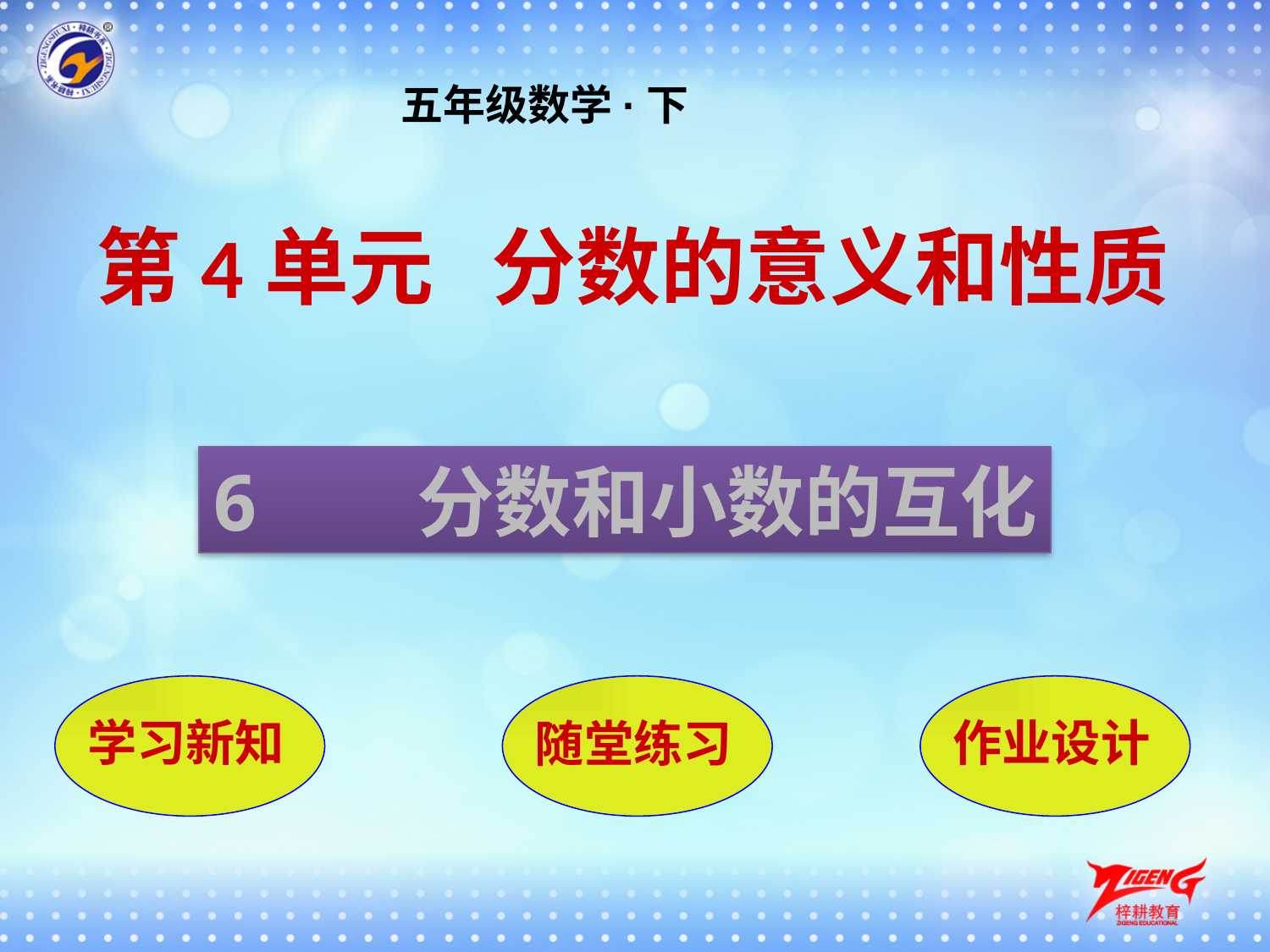

五年级数学·下
第4单元   分数的意义和性质
6   分数和小数的互化

学习新知

随堂练习

作业设计